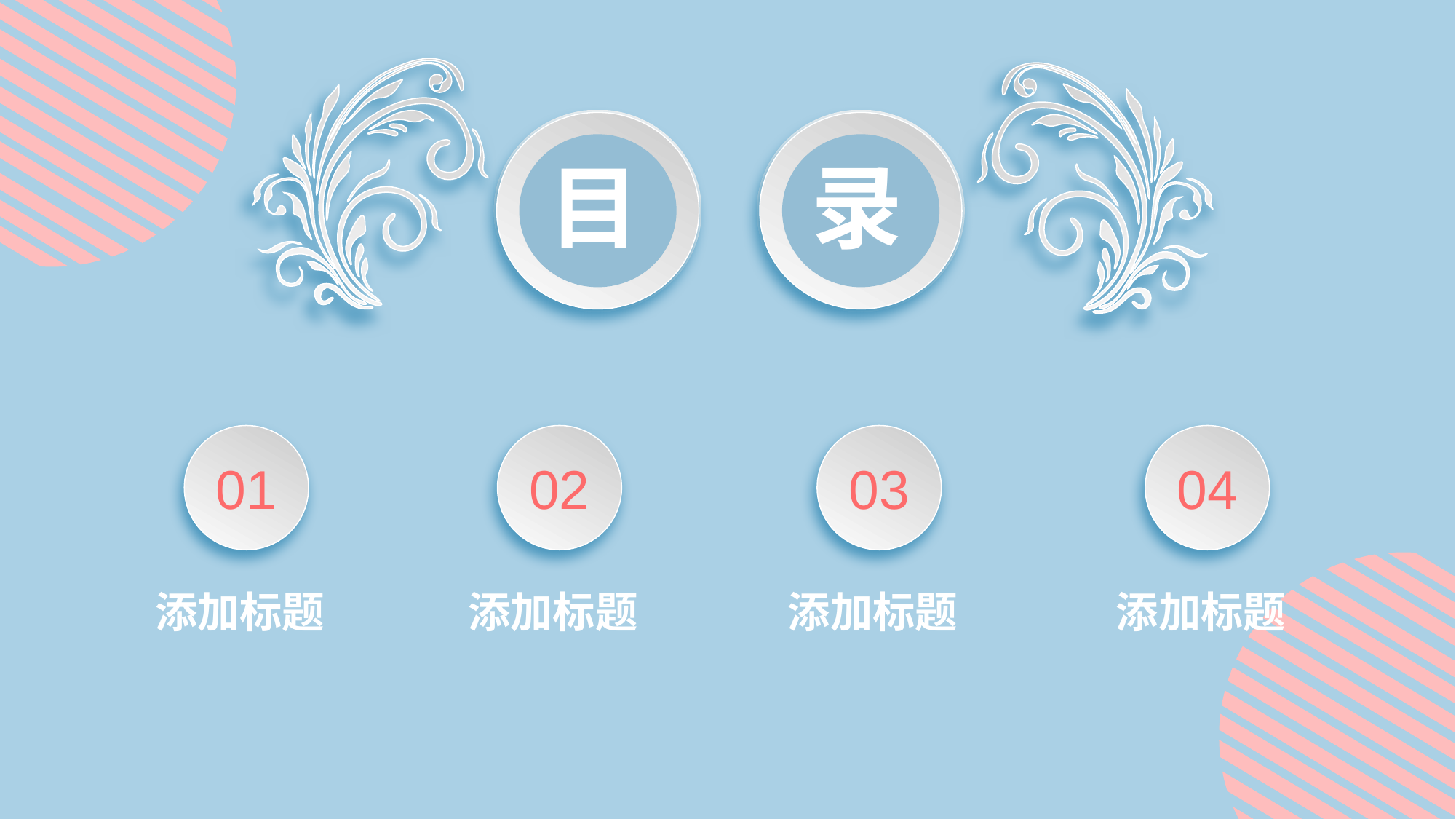

目

录
01
02
03
04

添加标题
添加标题
添加标题
添加标题